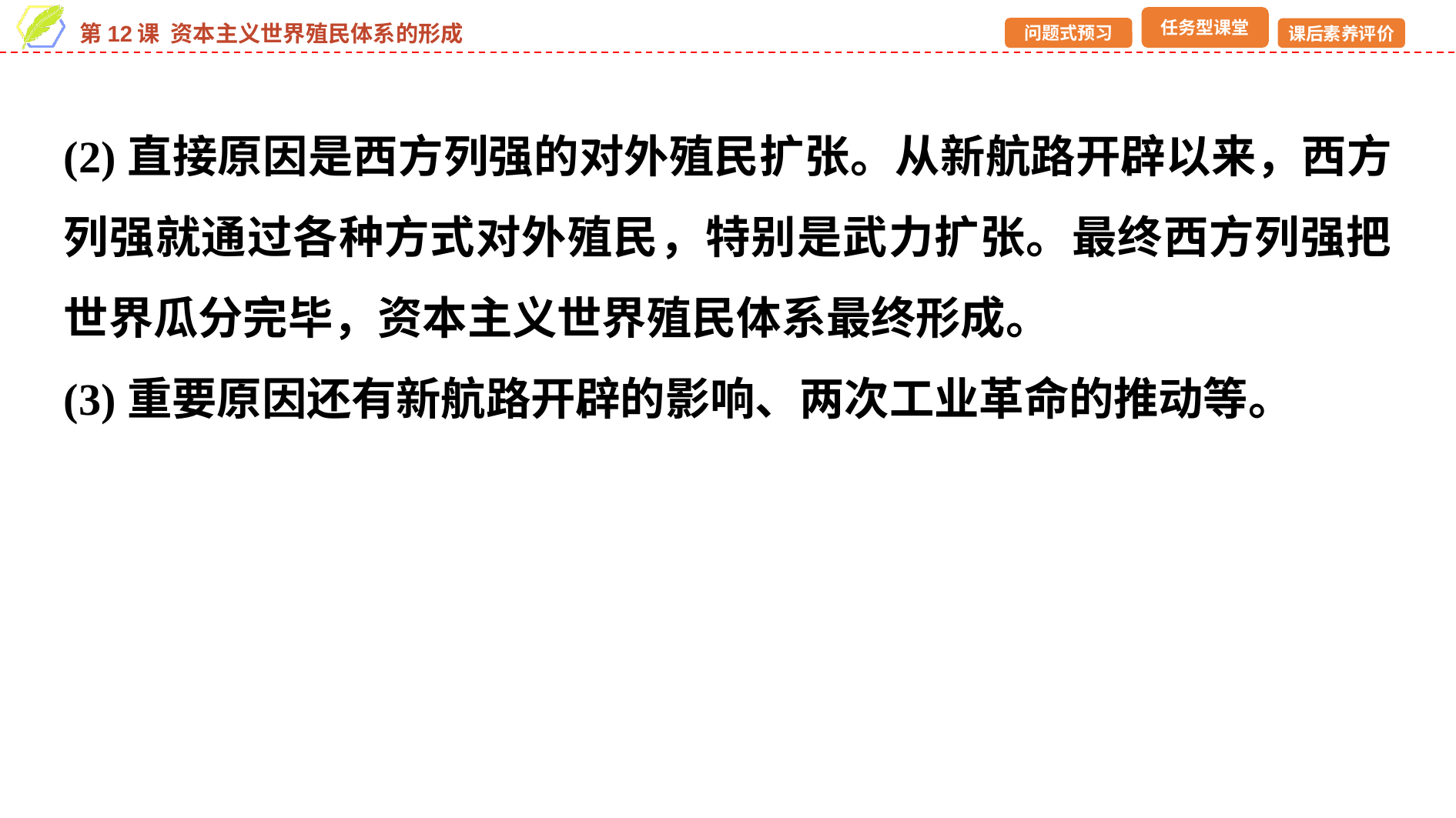

(2)直接原因是西方列强的对外殖民扩张。从新航路开辟以来，西方列强就通过各种方式对外殖民，特别是武力扩张。最终西方列强把世界瓜分完毕，资本主义世界殖民体系最终形成。
(3)重要原因还有新航路开辟的影响、两次工业革命的推动等。